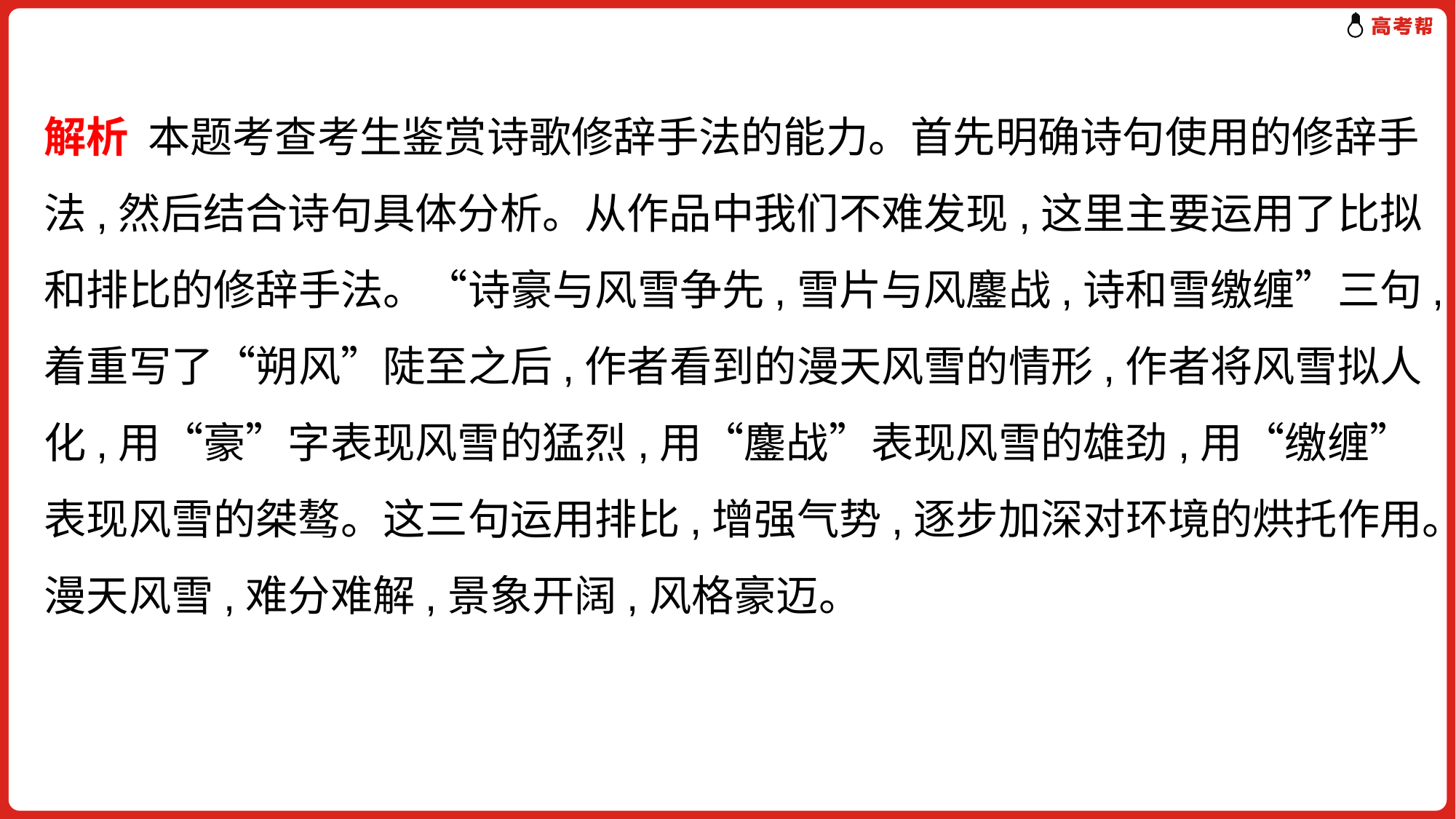

解析  本题考查考生鉴赏诗歌修辞手法的能力。首先明确诗句使用的修辞手法,然后结合诗句具体分析。从作品中我们不难发现,这里主要运用了比拟和排比的修辞手法。“诗豪与风雪争先,雪片与风鏖战,诗和雪缴缠”三句,着重写了“朔风”陡至之后,作者看到的漫天风雪的情形,作者将风雪拟人化,用“豪”字表现风雪的猛烈,用“鏖战”表现风雪的雄劲,用“缴缠”表现风雪的桀骜。这三句运用排比,增强气势,逐步加深对环境的烘托作用。漫天风雪,难分难解,景象开阔,风格豪迈。